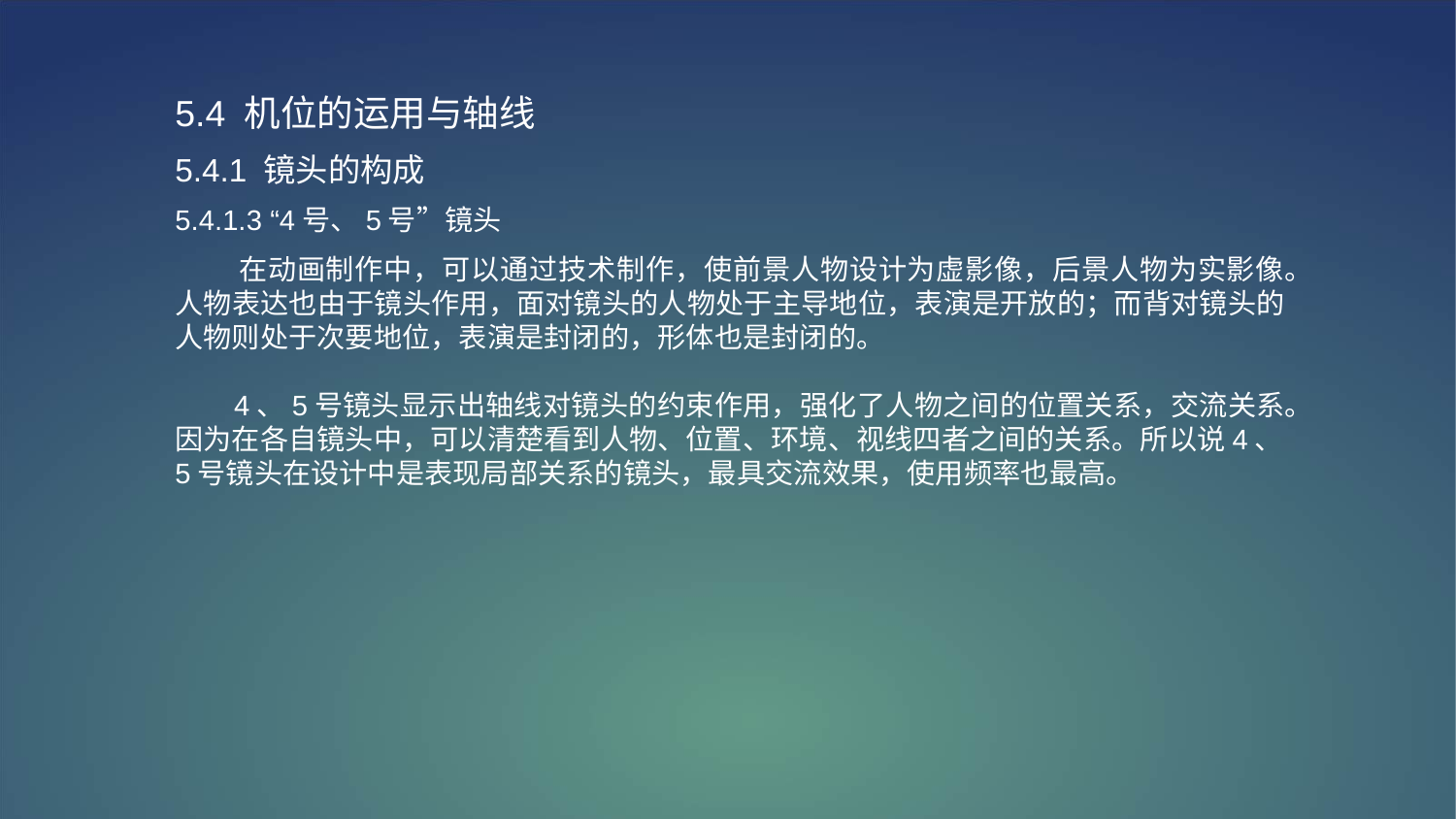

5.4 机位的运用与轴线
5.4.1 镜头的构成
5.4.1.3 “4号、5号”镜头
  在动画制作中，可以通过技术制作，使前景人物设计为虚影像，后景人物为实影像。人物表达也由于镜头作用，面对镜头的人物处于主导地位，表演是开放的；而背对镜头的人物则处于次要地位，表演是封闭的，形体也是封闭的。

  4、5号镜头显示出轴线对镜头的约束作用，强化了人物之间的位置关系，交流关系。因为在各自镜头中，可以清楚看到人物、位置、环境、视线四者之间的关系。所以说4、5号镜头在设计中是表现局部关系的镜头，最具交流效果，使用频率也最高。